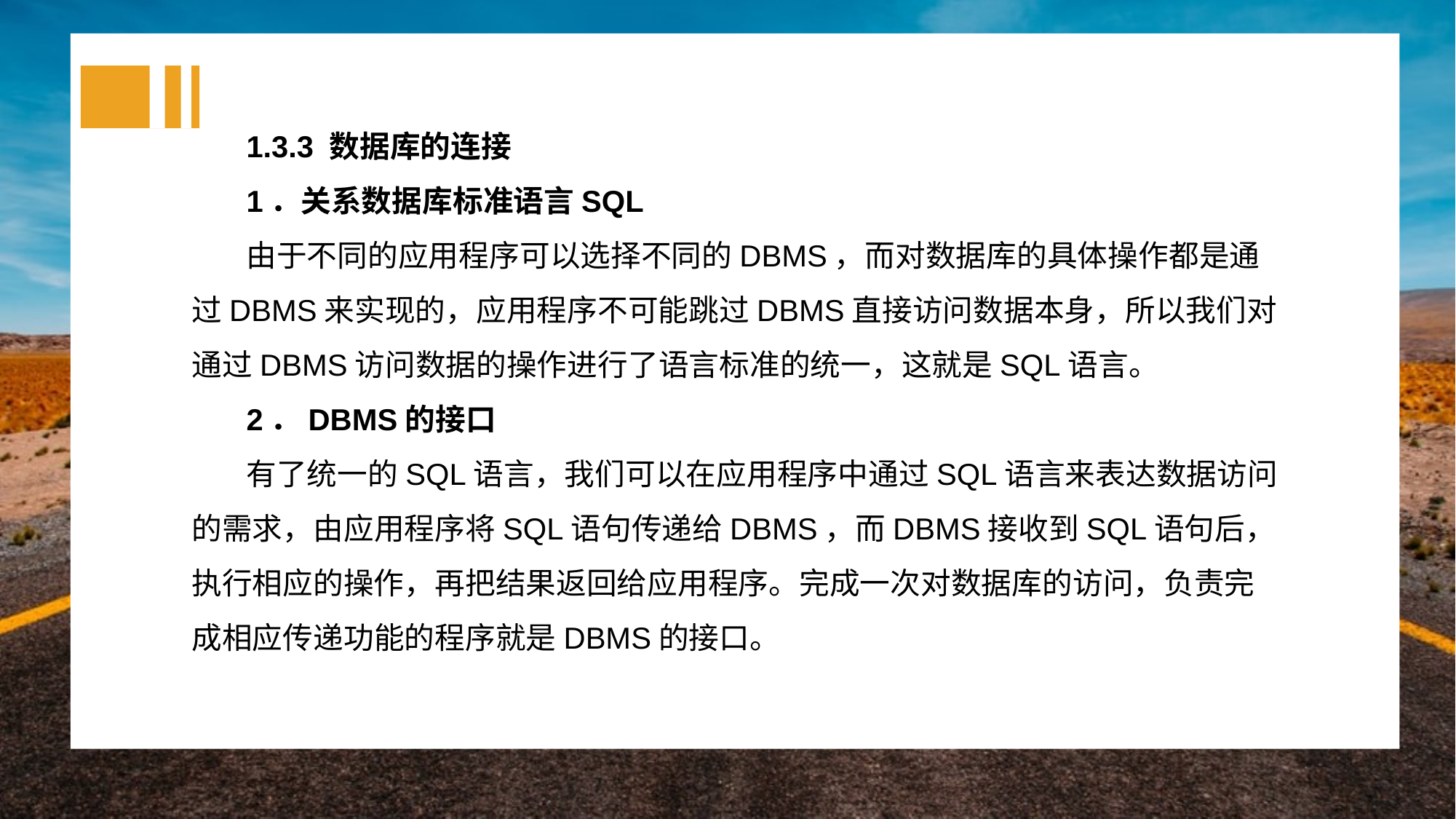

1.3.3 数据库的连接
1．关系数据库标准语言SQL
由于不同的应用程序可以选择不同的DBMS，而对数据库的具体操作都是通过DBMS来实现的，应用程序不可能跳过DBMS直接访问数据本身，所以我们对通过DBMS访问数据的操作进行了语言标准的统一，这就是SQL语言。
2．DBMS的接口
有了统一的SQL语言，我们可以在应用程序中通过SQL语言来表达数据访问的需求，由应用程序将SQL语句传递给DBMS，而DBMS接收到SQL语句后，执行相应的操作，再把结果返回给应用程序。完成一次对数据库的访问，负责完成相应传递功能的程序就是DBMS的接口。